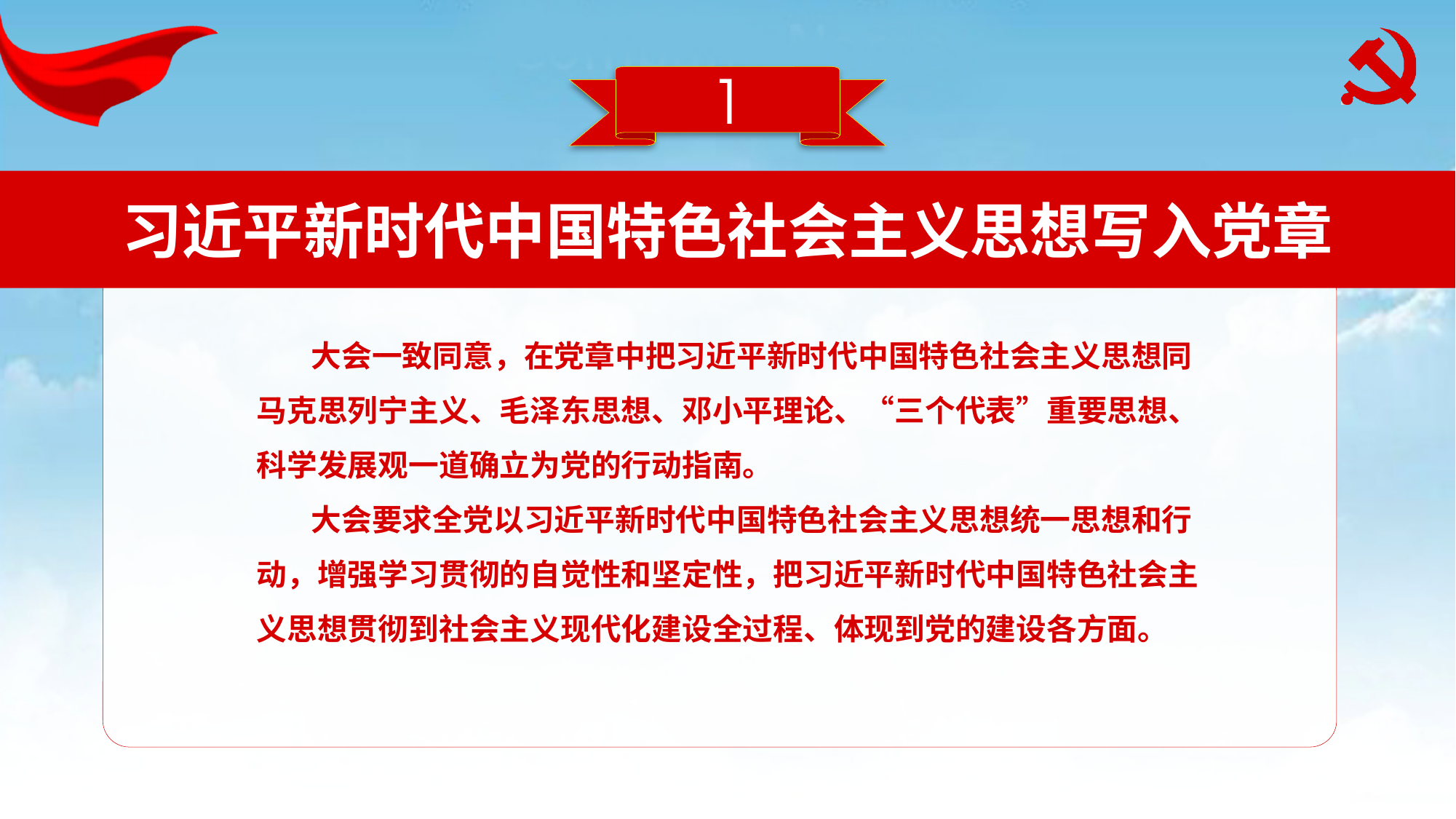

1
习近平新时代中国特色社会主义思想写入党章

大会一致同意，在党章中把习近平新时代中国特色社会主义思想同马克思列宁主义、毛泽东思想、邓小平理论、“三个代表”重要思想、科学发展观一道确立为党的行动指南。
大会要求全党以习近平新时代中国特色社会主义思想统一思想和行动，增强学习贯彻的自觉性和坚定性，把习近平新时代中国特色社会主义思想贯彻到社会主义现代化建设全过程、体现到党的建设各方面。
.